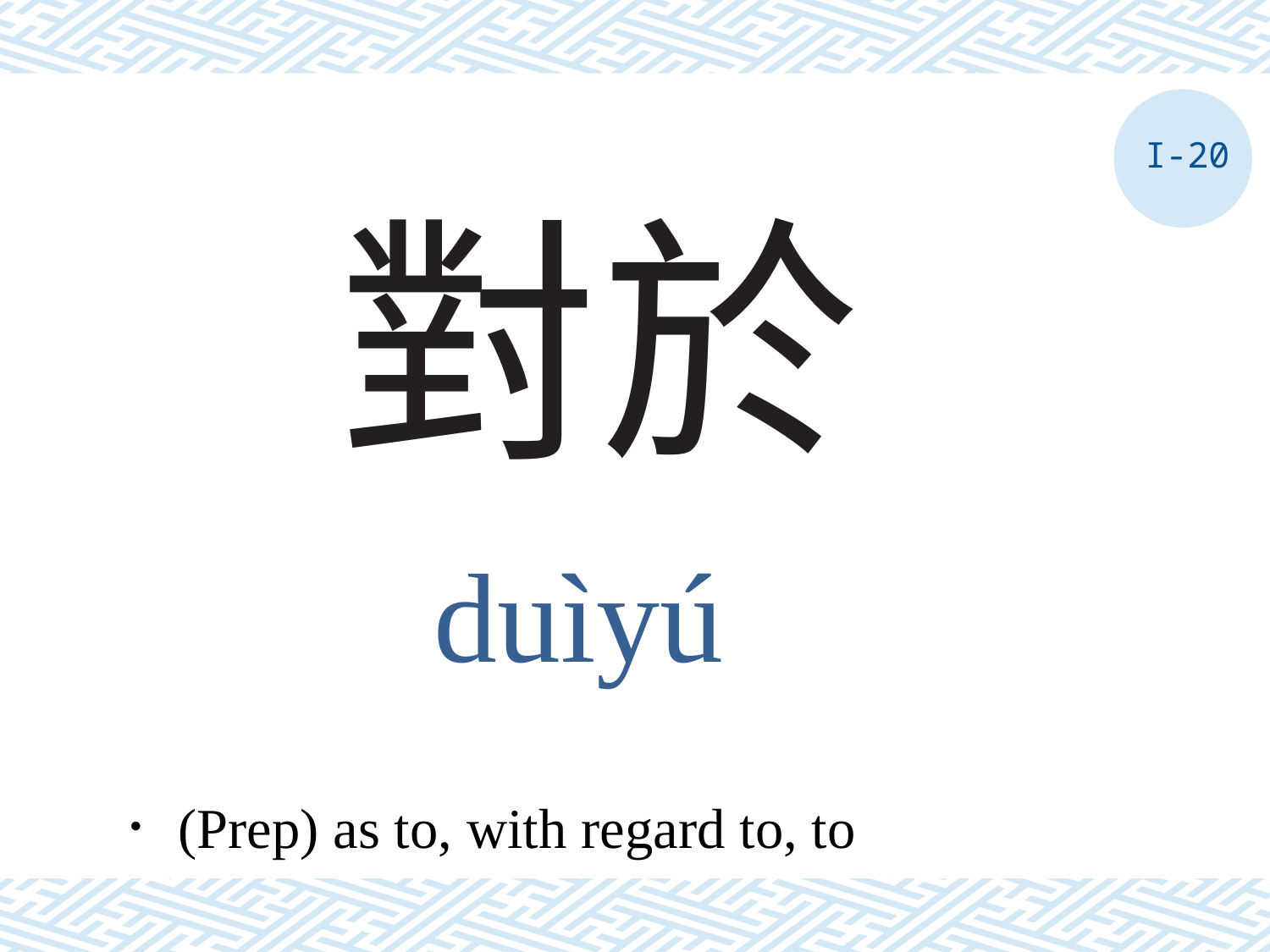

I-20

# 對於
duìyú
．(Prep) as to, with regard to, to